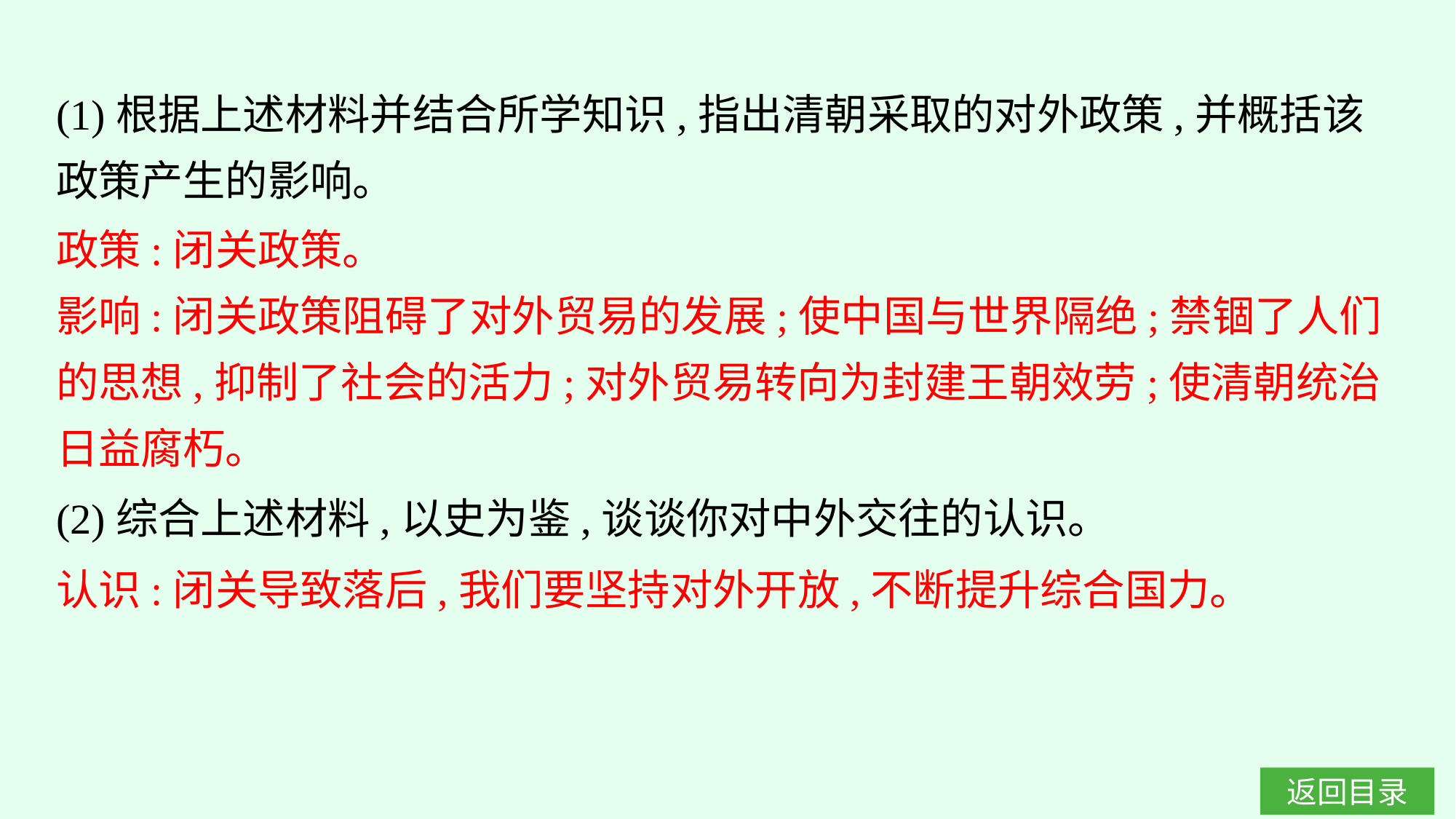

(1)根据上述材料并结合所学知识,指出清朝采取的对外政策,并概括该政策产生的影响。
政策:闭关政策。
影响:闭关政策阻碍了对外贸易的发展;使中国与世界隔绝;禁锢了人们的思想,抑制了社会的活力;对外贸易转向为封建王朝效劳;使清朝统治日益腐朽。
(2)综合上述材料,以史为鉴,谈谈你对中外交往的认识。
认识:闭关导致落后,我们要坚持对外开放,不断提升综合国力。